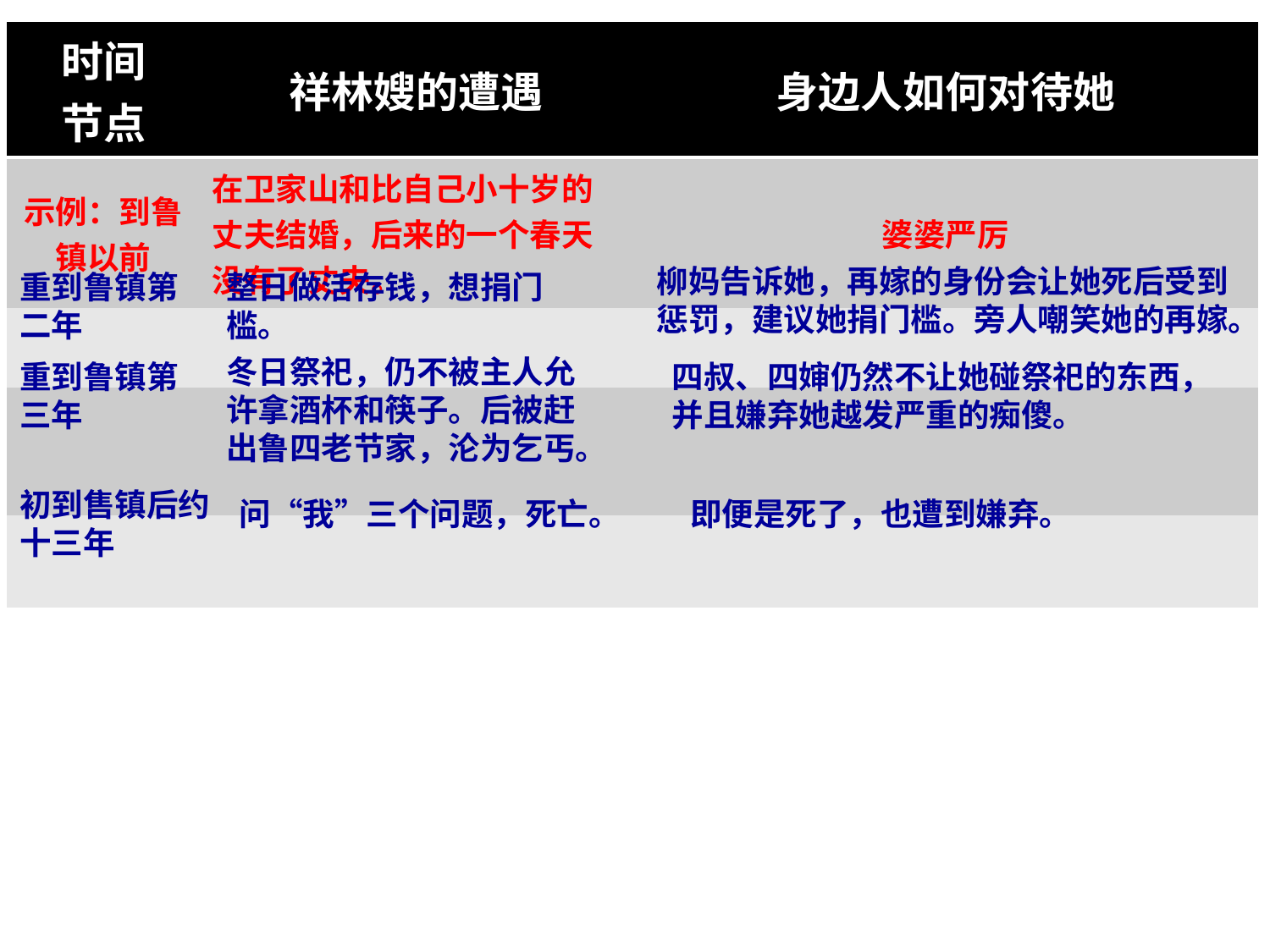

| 时间 节点 | 祥林嫂的遭遇 | 身边人如何对待她 |
| --- | --- | --- |
| 示例：到鲁镇以前 | 在卫家山和比自己小十岁的丈夫结婚，后来的一个春天没有了丈夫。 | 婆婆严厉 |
|  |  |  |
|  |  |  |
|  |  |  |
柳妈告诉她，再嫁的身份会让她死后受到惩罚，建议她捐门槛。旁人嘲笑她的再嫁。
重到鲁镇第二年
整日做活存钱，想捐门槛。
冬日祭祀，仍不被主人允许拿酒杯和筷子。后被赶出鲁四老节家，沦为乞丐。
重到鲁镇第三年
四叔、四婶仍然不让她碰祭祀的东西，并且嫌弃她越发严重的痴傻。
初到售镇后约十三年
问“我”三个问题，死亡。
即便是死了，也遭到嫌弃。